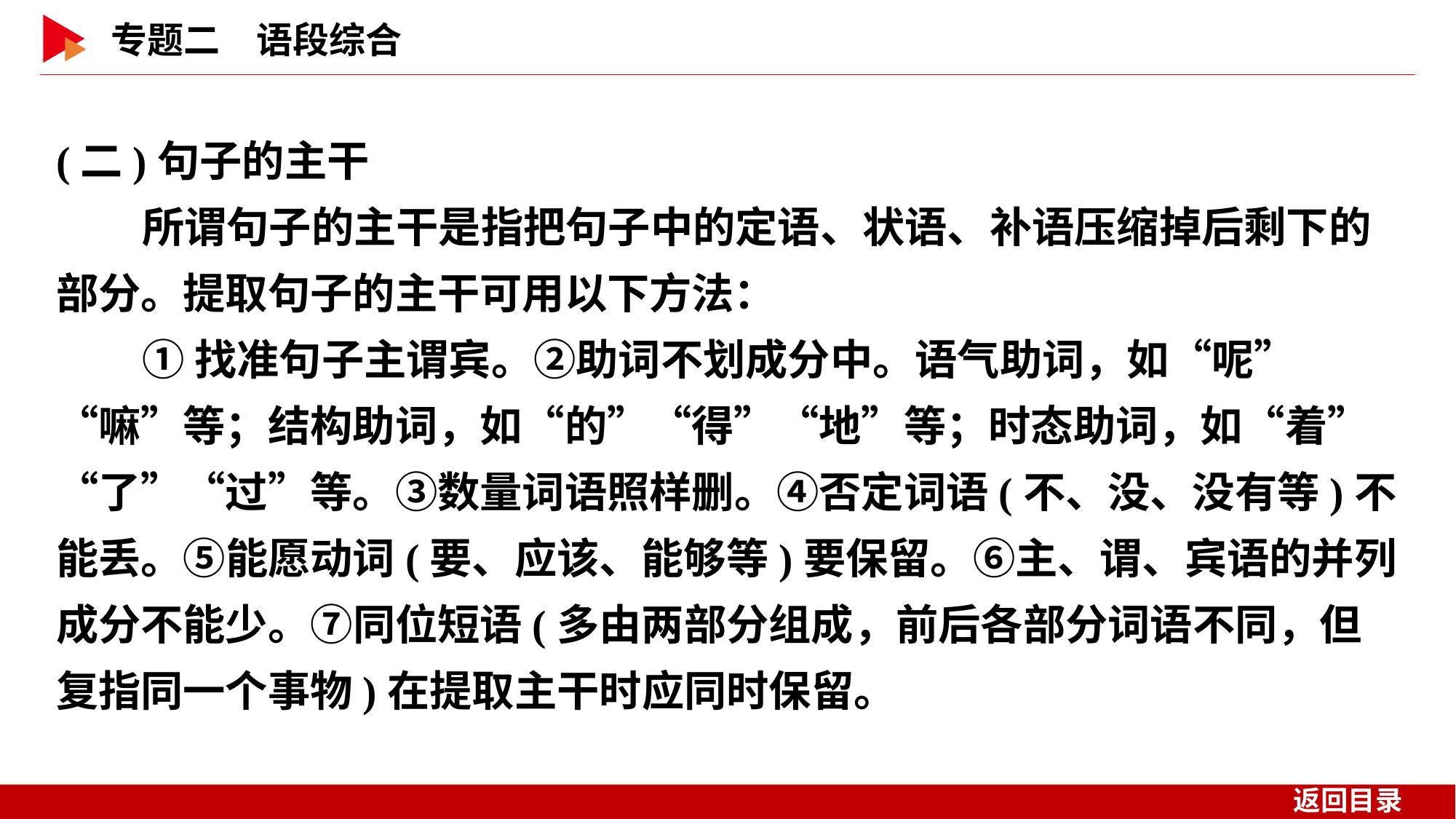

(二)句子的主干
所谓句子的主干是指把句子中的定语、状语、补语压缩掉后剩下的部分。提取句子的主干可用以下方法：
①找准句子主谓宾。②助词不划成分中。语气助词，如“呢”“嘛”等；结构助词，如“的”“得”“地”等；时态助词，如“着”“了”“过”等。③数量词语照样删。④否定词语(不、没、没有等)不能丢。⑤能愿动词(要、应该、能够等)要保留。⑥主、谓、宾语的并列成分不能少。⑦同位短语(多由两部分组成，前后各部分词语不同，但复指同一个事物)在提取主干时应同时保留。